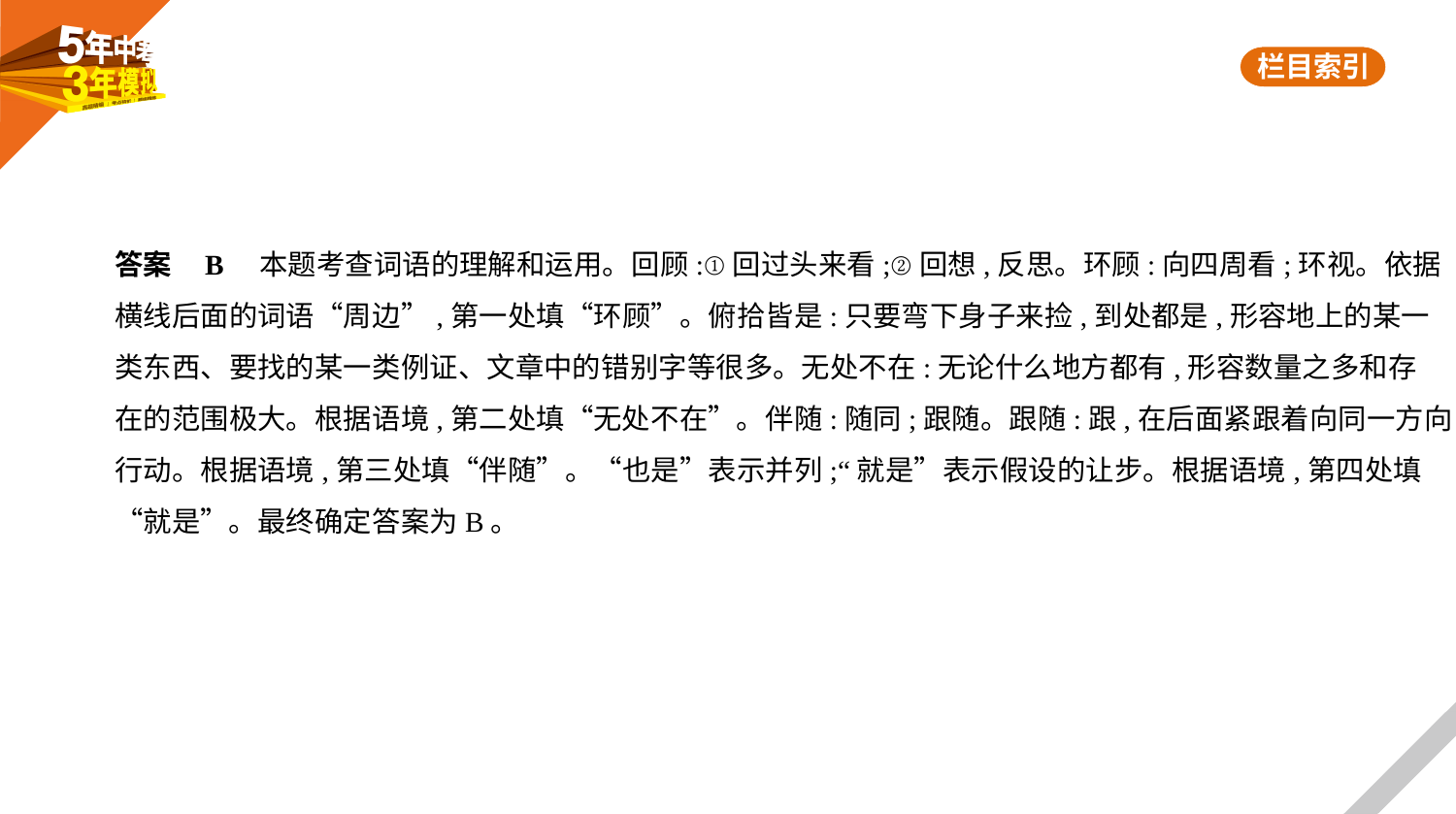

答案    B　本题考查词语的理解和运用。回顾:①回过头来看;②回想,反思。环顾:向四周看;环视。依据
横线后面的词语“周边”,第一处填“环顾”。俯拾皆是:只要弯下身子来捡,到处都是,形容地上的某一
类东西、要找的某一类例证、文章中的错别字等很多。无处不在:无论什么地方都有,形容数量之多和存
在的范围极大。根据语境,第二处填“无处不在”。伴随:随同;跟随。跟随:跟,在后面紧跟着向同一方向
行动。根据语境,第三处填“伴随”。“也是”表示并列;“就是”表示假设的让步。根据语境,第四处填
“就是”。最终确定答案为B。